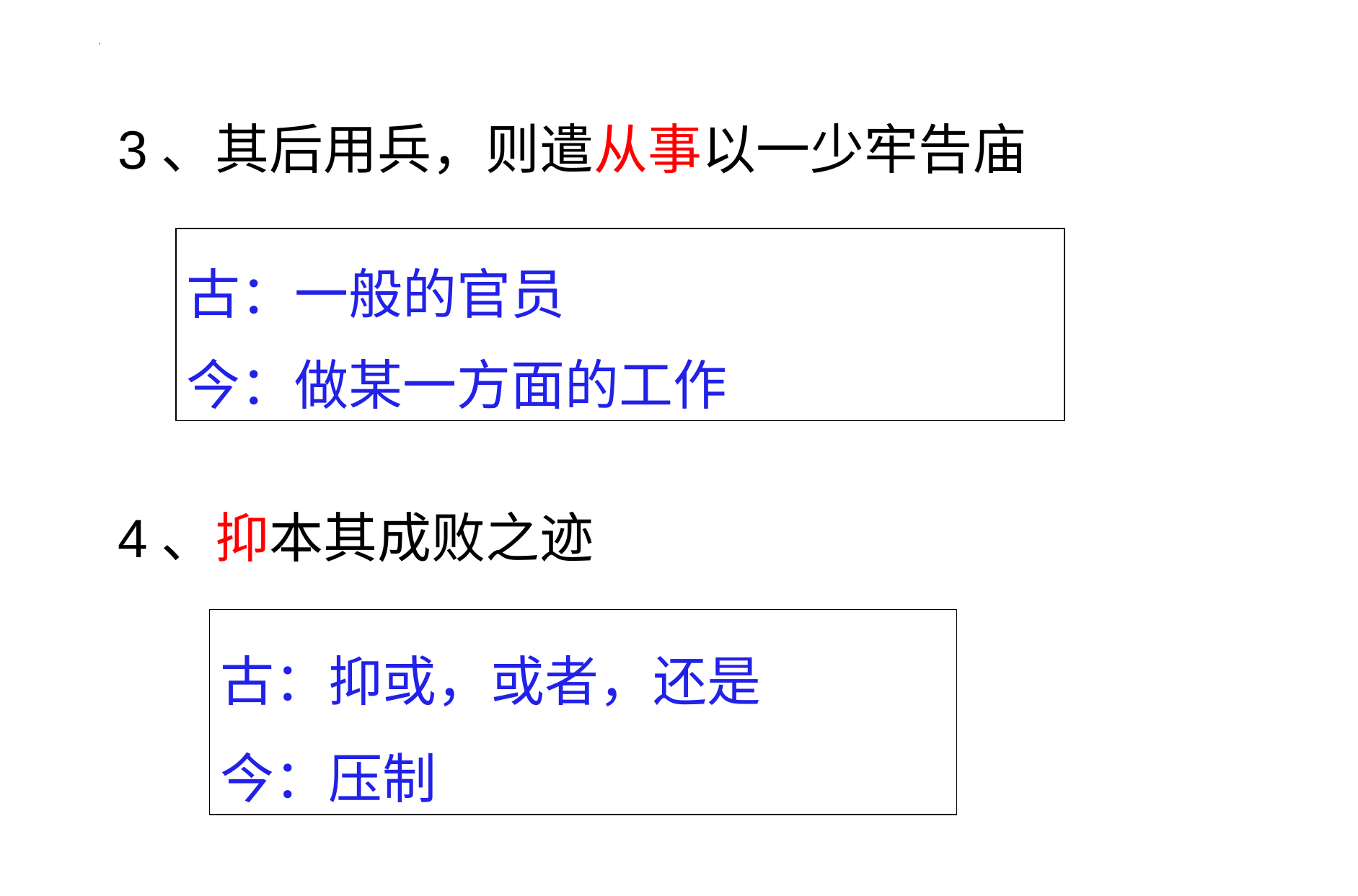

3、其后用兵，则遣从事以一少牢告庙

4、抑本其成败之迹
古：一般的官员
今：做某一方面的工作
古：抑或，或者，还是
今：压制